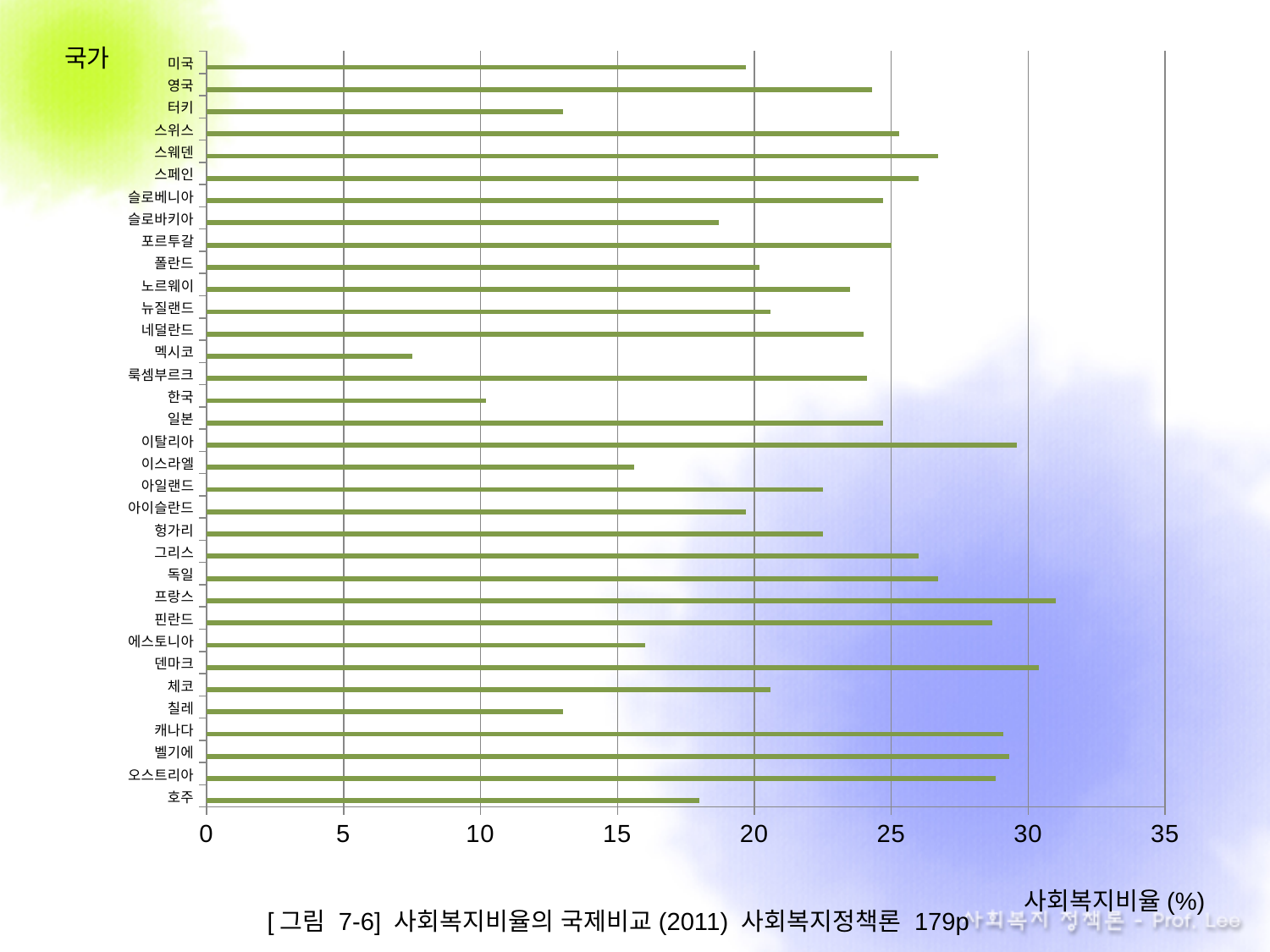

국가

### Chart

| Category | 계열 1 | 열1 | 열2 |
|---|---|---|---|
| 호주 | 18.0 | None | None |
| 오스트리아 | 28.8 | None | None |
| 벨기에 | 29.3 | None | None |
| 캐나다 | 29.1 | None | None |
| 칠레 | 13.0 | None | None |
| 체코 | 20.6 | None | None |
| 덴마크 | 30.4 | None | None |
| 에스토니아 | 16.0 | None | None |
| 핀란드 | 28.7 | None | None |
| 프랑스 | 31.0 | None | None |
| 독일 | 26.7 | None | None |
| 그리스 | 26.0 | None | None |
| 헝가리 | 22.5 | None | None |
| 아이슬란드 | 19.7 | None | None |
| 아일랜드 | 22.5 | None | None |
| 이스라엘 | 15.6 | None | None |
| 이탈리아 | 29.6 | None | None |
| 일본 | 24.7 | None | None |
| 한국 | 10.2 | None | None |
| 룩셈부르크 | 24.1 | None | None |
| 멕시코 | 7.5 | None | None |
| 네덜란드 | 24.0 | None | None |
| 뉴질랜드 | 20.6 | None | None |
| 노르웨이 | 23.5 | None | None |
| 폴란드 | 20.2 | None | None |
| 포르투갈 | 25.0 | None | None |
| 슬로바키아 | 18.7 | None | None |
| 슬로베니아 | 24.7 | None | None |
| 스페인 | 26.0 | None | None |
| 스웨덴 | 26.7 | None | None |
| 스위스 | 25.3 | None | None |
| 터키 | 13.0 | None | None |
| 영국 | 24.3 | None | None |
| 미국 | 19.7 | None | None |
사회복지비율(%)
[그림 7-6] 사회복지비율의 국제비교(2011) 사회복지정책론 179p